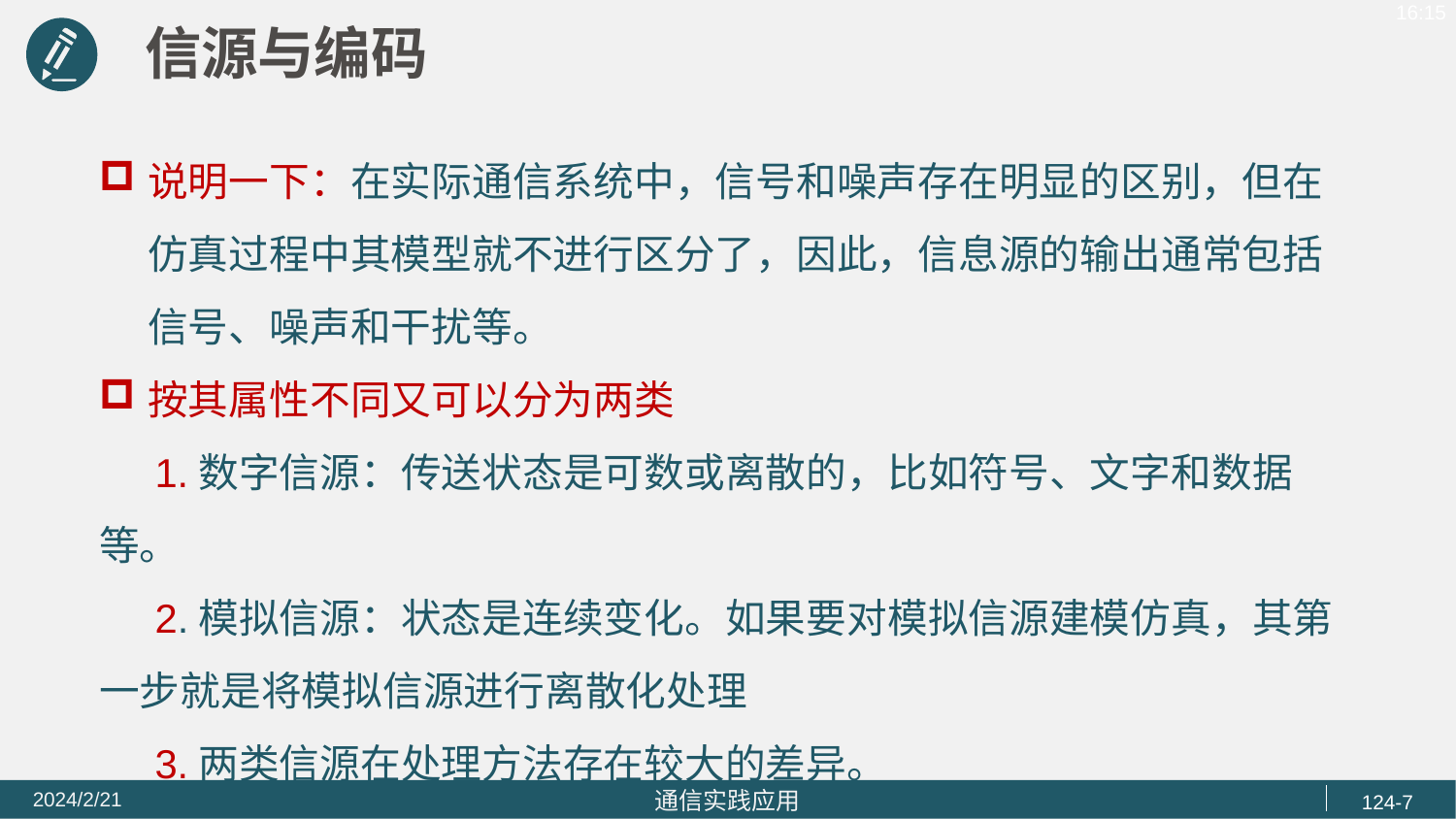

信源与编码

说明一下：在实际通信系统中，信号和噪声存在明显的区别，但在仿真过程中其模型就不进行区分了，因此，信息源的输出通常包括信号、噪声和干扰等。
按其属性不同又可以分为两类
     1.数字信源：传送状态是可数或离散的，比如符号、文字和数据等。
     2.模拟信源：状态是连续变化。如果要对模拟信源建模仿真，其第一步就是将模拟信源进行离散化处理
     3.两类信源在处理方法存在较大的差异。